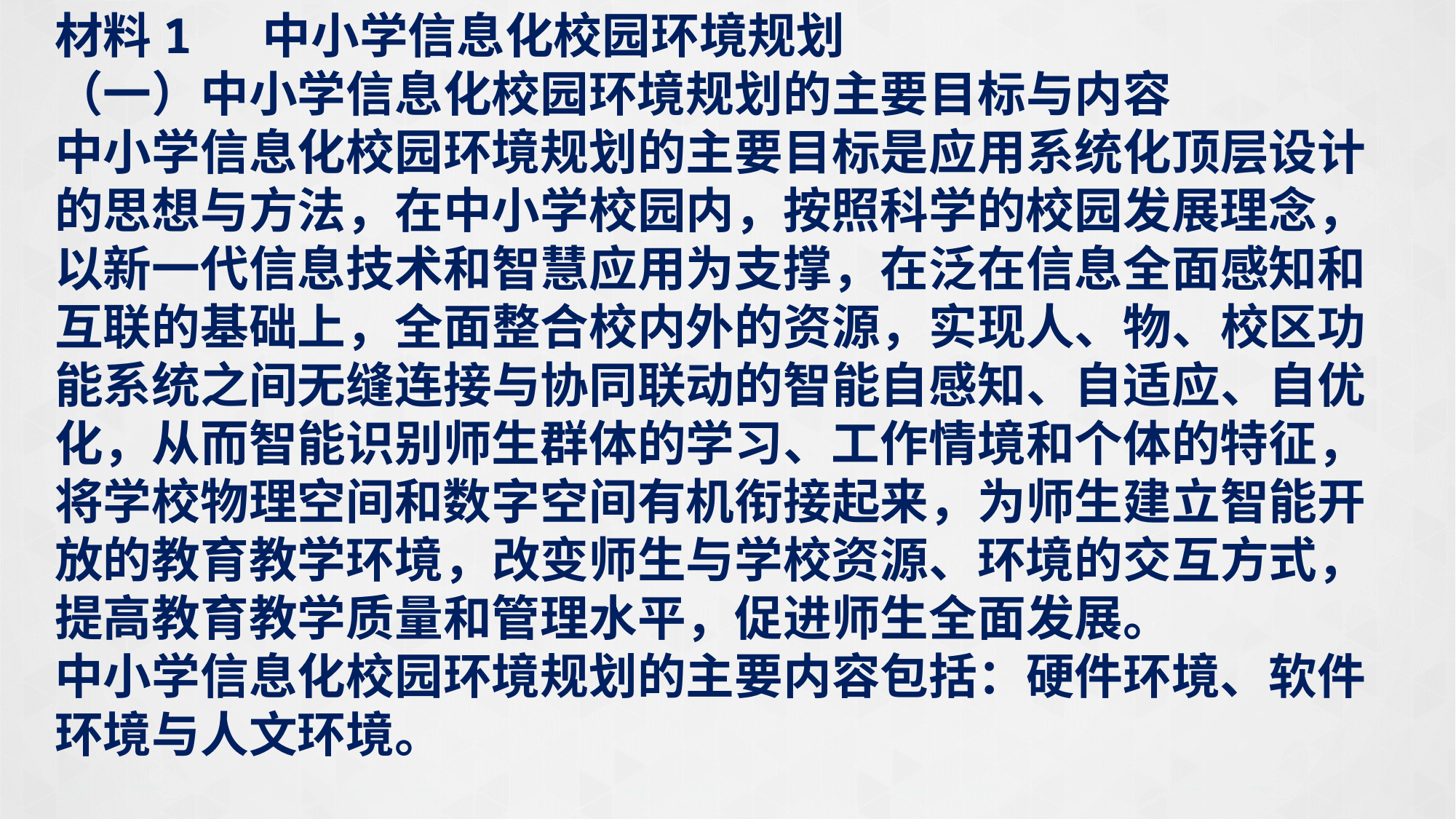

材料1  中小学信息化校园环境规划
（一）中小学信息化校园环境规划的主要目标与内容
中小学信息化校园环境规划的主要目标是应用系统化顶层设计的思想与方法，在中小学校园内，按照科学的校园发展理念，以新一代信息技术和智慧应用为支撑，在泛在信息全面感知和互联的基础上，全面整合校内外的资源，实现人、物、校区功能系统之间无缝连接与协同联动的智能自感知、自适应、自优化，从而智能识别师生群体的学习、工作情境和个体的特征，将学校物理空间和数字空间有机衔接起来，为师生建立智能开放的教育教学环境，改变师生与学校资源、环境的交互方式，提高教育教学质量和管理水平，促进师生全面发展。
中小学信息化校园环境规划的主要内容包括：硬件环境、软件环境与人文环境。